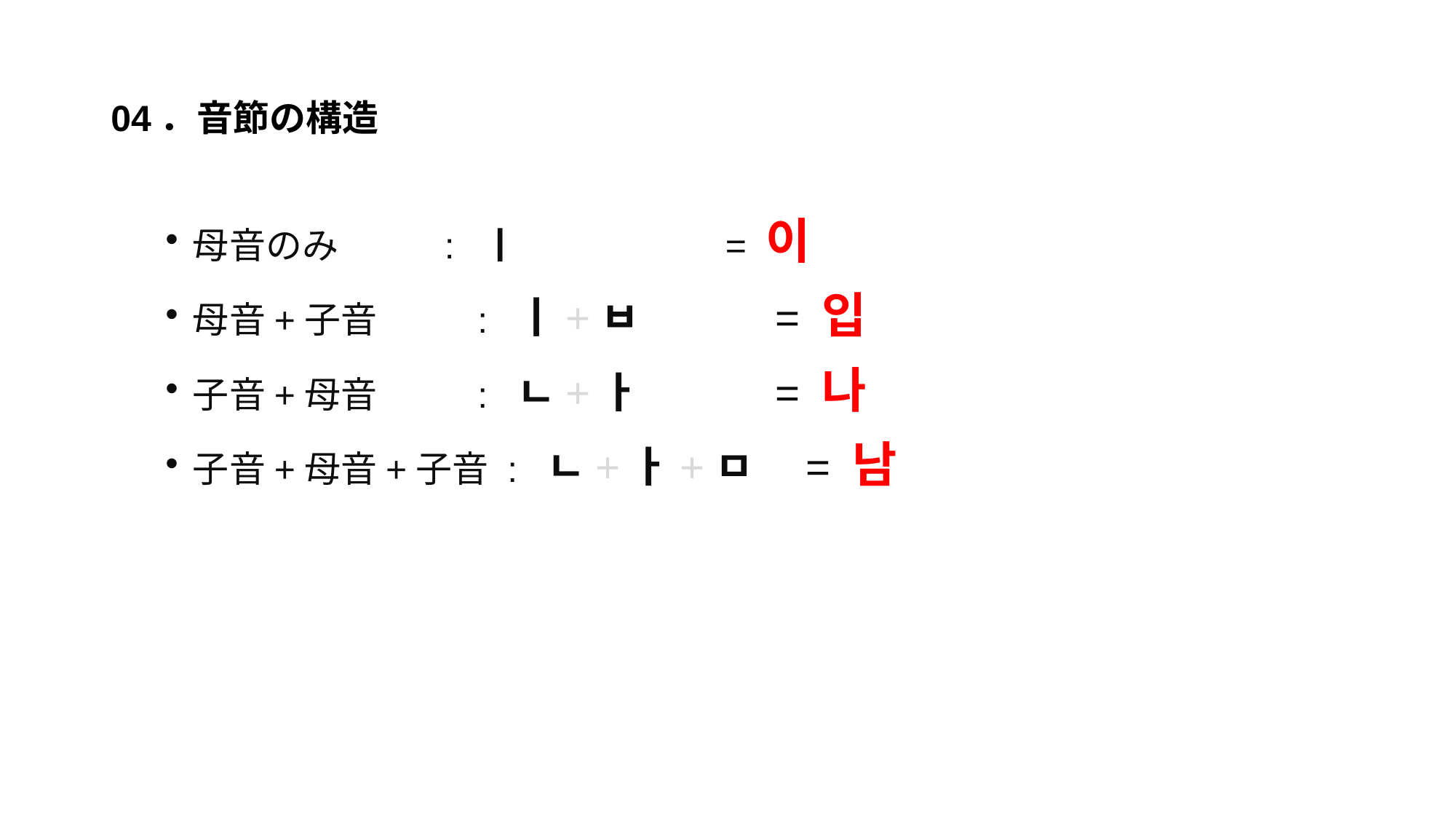

#
04．音節の構造

母音のみ	   :  ㅣ		     　= 이
母音+子音         :  ㅣ+ㅂ       　= 입
子音+母音         :  ㄴ+ㅏ       　= 나
子音+母音+子音 :  ㄴ+ㅏ+ㅁ　= 남